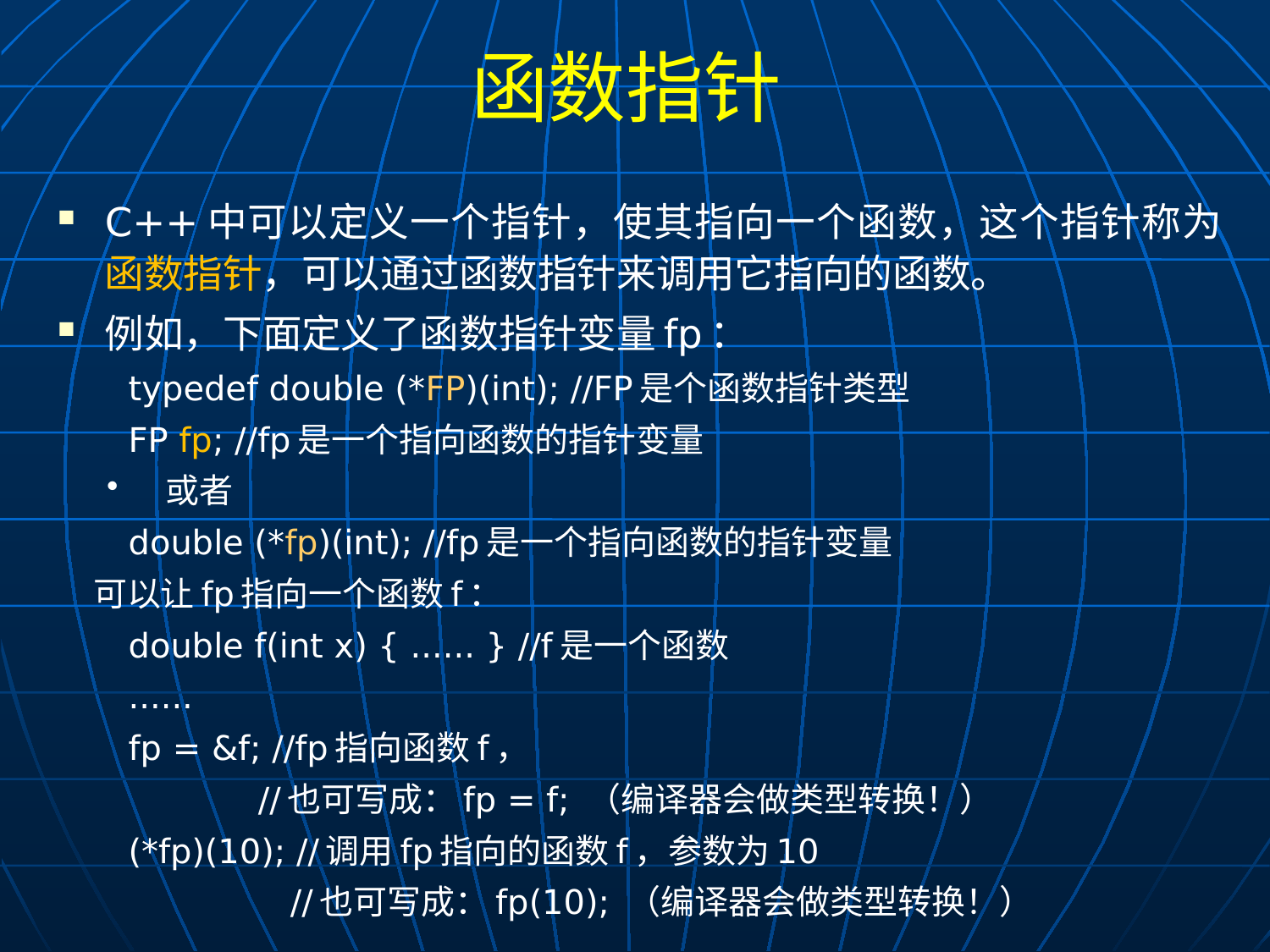

# 函数指针
C++中可以定义一个指针，使其指向一个函数，这个指针称为函数指针，可以通过函数指针来调用它指向的函数。
例如，下面定义了函数指针变量fp：
typedef double (*FP)(int); //FP是个函数指针类型
FP fp; //fp是一个指向函数的指针变量
或者
double (*fp)(int); //fp是一个指向函数的指针变量
可以让fp指向一个函数f：
double f(int x) { ...... } //f是一个函数
......
fp = &f; //fp指向函数f，
            //也可写成：fp = f; （编译器会做类型转换！）
(*fp)(10); //调用fp指向的函数f，参数为10
               //也可写成：fp(10); （编译器会做类型转换！）